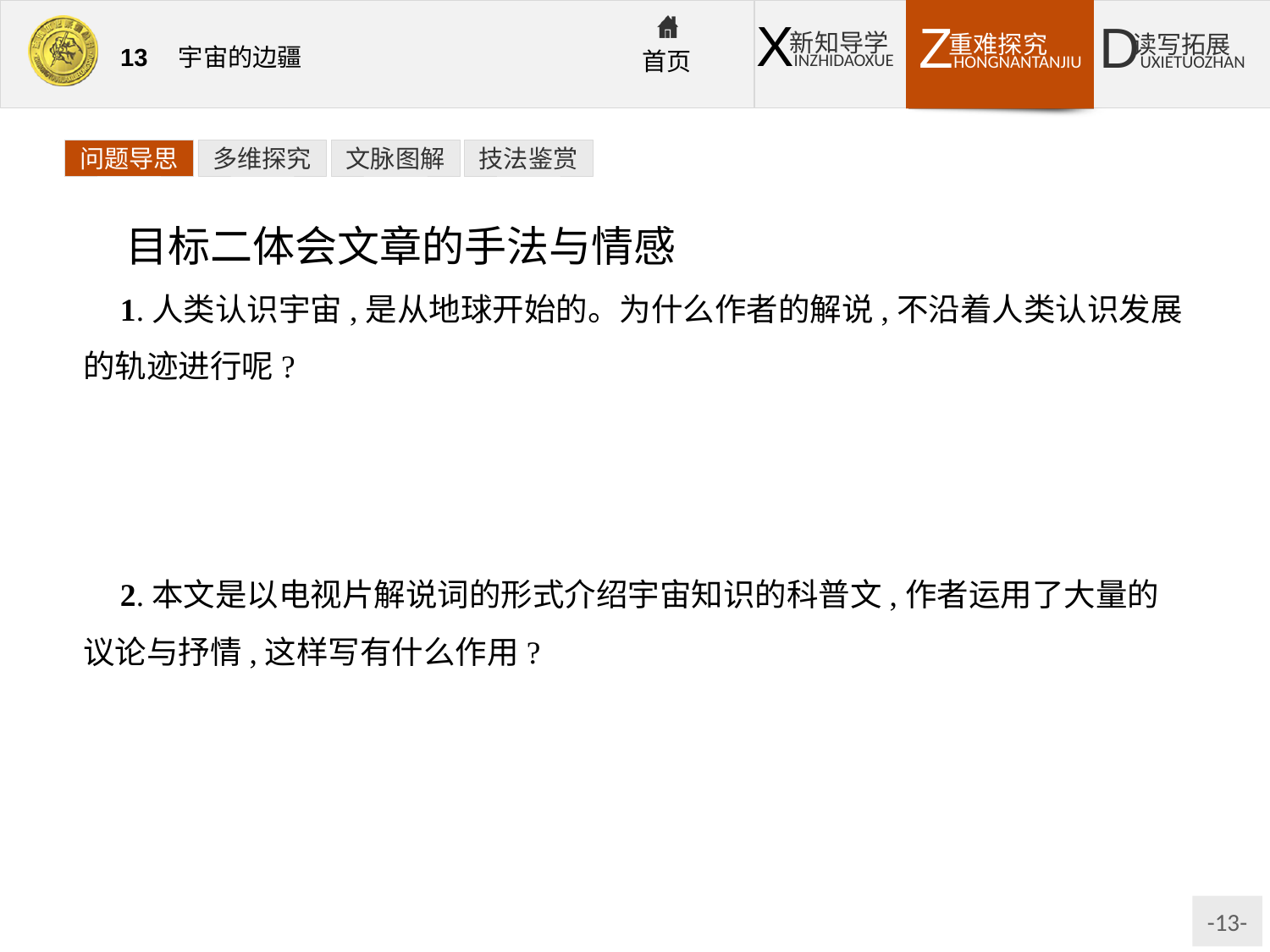

问题导思
多维探究
文脉图解
技法鉴赏
目标二体会文章的手法与情感
1.人类认识宇宙,是从地球开始的。为什么作者的解说,不沿着人类认识发展的轨迹进行呢?
提示:课文是按照宇宙演化的规律——先有宇宙,次有星系,再有恒星,再有行星的顺序介绍的。这样介绍便于知识的梳理;其二,这是电视片的解说词,从摄影的角度来看,先整体后局部便于把握。
2.本文是以电视片解说词的形式介绍宇宙知识的科普文,作者运用了大量的议论与抒情,这样写有什么作用?
提示:这些议论和抒情性的文字(如开头三段和结尾两段)融说理和抒情为一体,传达了作者对宇宙和人类的认识,很好地配合了电视画面内容,有利于感染观众,激发他们对宇宙的兴趣。